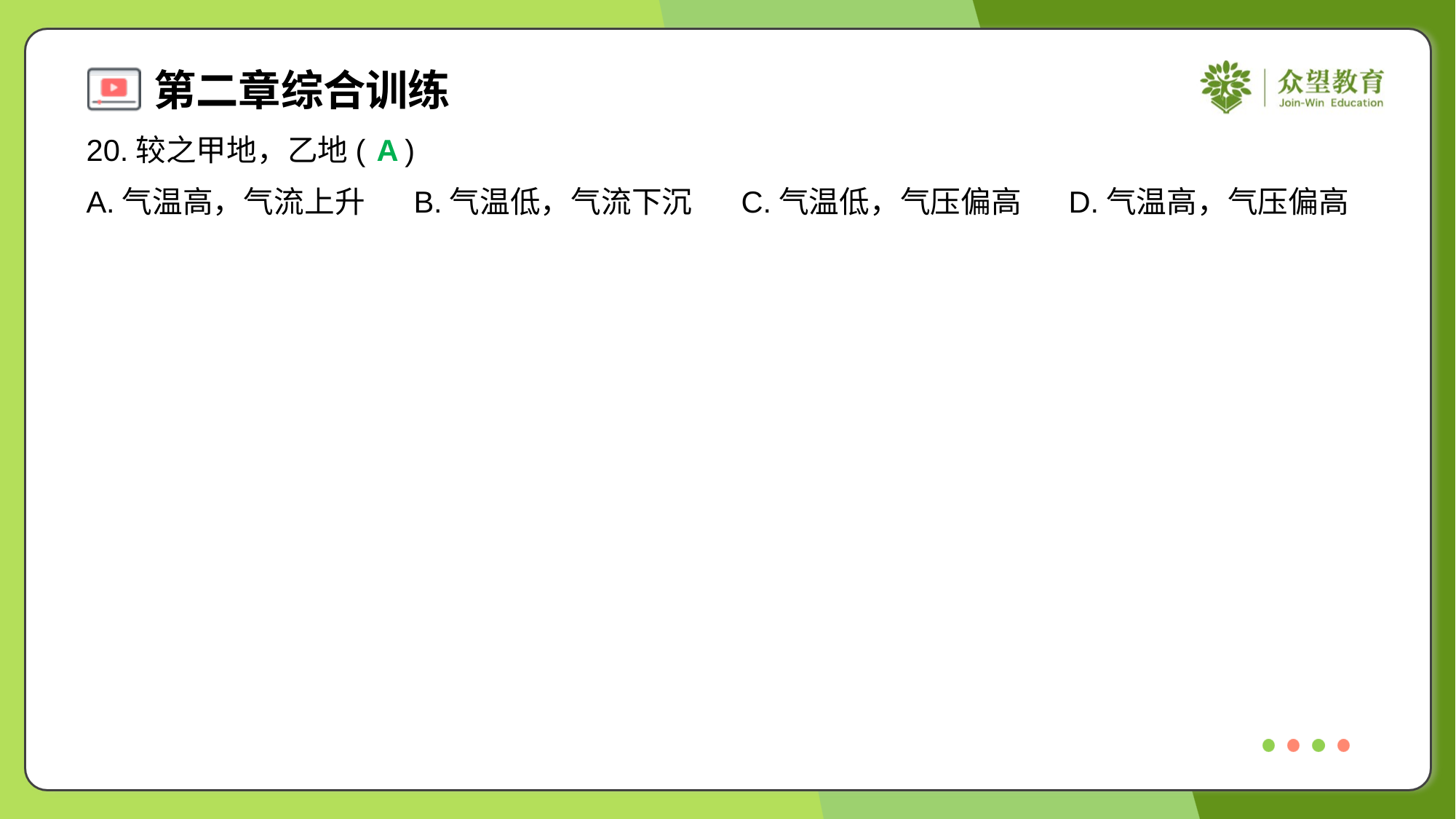

20.较之甲地，乙地(     )
A
A.气温高，气流上升	B.气温低，气流下沉	C.气温低，气压偏高	D.气温高，气压偏高